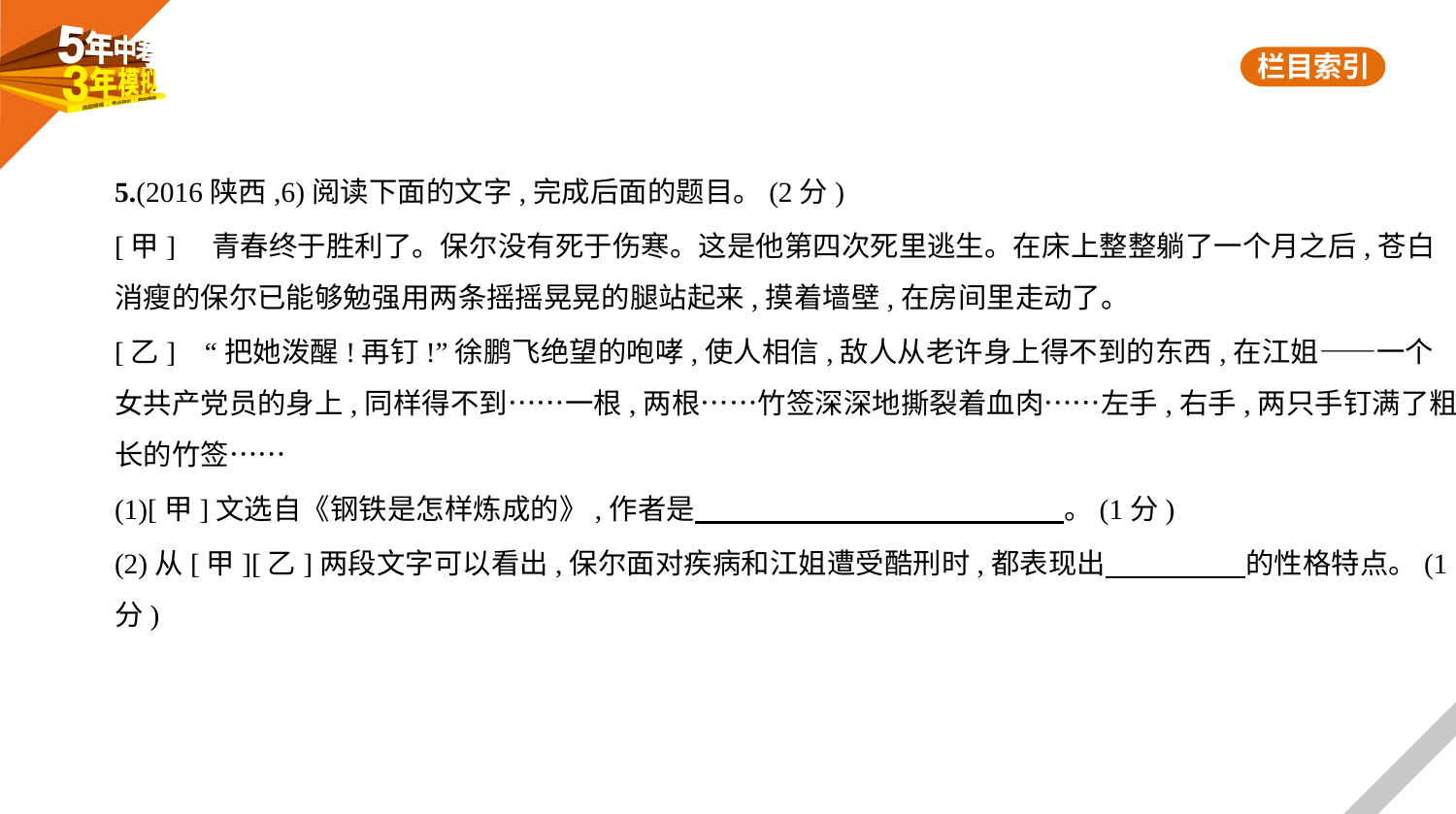

5.(2016陕西,6)阅读下面的文字,完成后面的题目。(2分)
[甲]    青春终于胜利了。保尔没有死于伤寒。这是他第四次死里逃生。在床上整整躺了一个月之后,苍白
消瘦的保尔已能够勉强用两条摇摇晃晃的腿站起来,摸着墙壁,在房间里走动了。
[乙]    “把她泼醒!再钉!”徐鹏飞绝望的咆哮,使人相信,敌人从老许身上得不到的东西,在江姐——一个
女共产党员的身上,同样得不到……一根,两根……竹签深深地撕裂着血肉……左手,右手,两只手钉满了粗
长的竹签……
(1)[甲]文选自《钢铁是怎样炼成的》,作者是　　　　　　　　　　　　    。(1分)
(2)从[甲][乙]两段文字可以看出,保尔面对疾病和江姐遭受酷刑时,都表现出　　　　    的性格特点。(1
分)